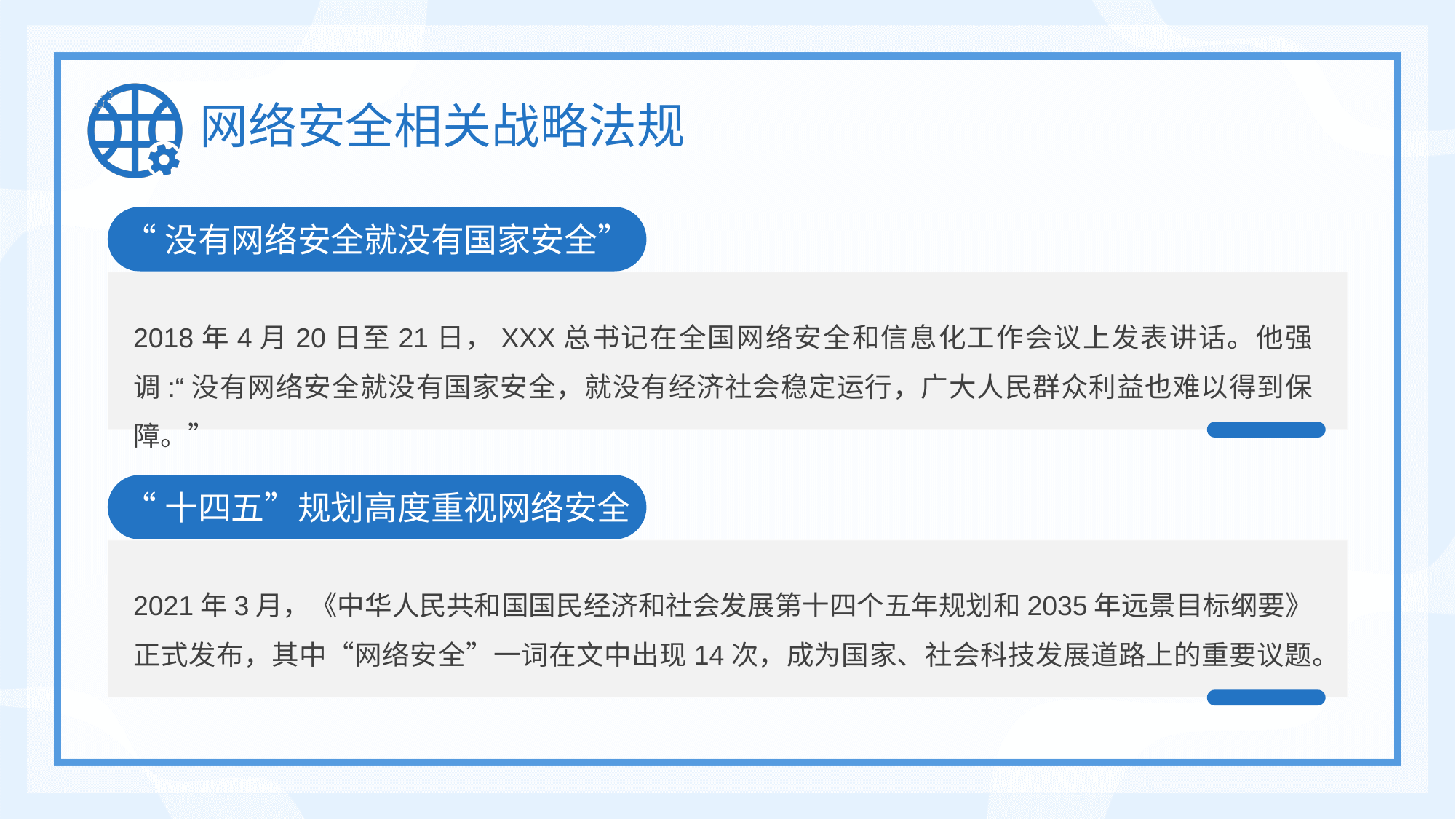

网络安全相关战略法规
“没有网络安全就没有国家安全”

2018年4月20日至21日，XXX总书记在全国网络安全和信息化工作会议上发表讲话。他强调:“没有网络安全就没有国家安全，就没有经济社会稳定运行，广大人民群众利益也难以得到保障。”

“十四五”规划高度重视网络安全

2021年3月，《中华人民共和国国民经济和社会发展第十四个五年规划和2035年远景目标纲要》正式发布，其中“网络安全”一词在文中出现14次，成为国家、社会科技发展道路上的重要议题。